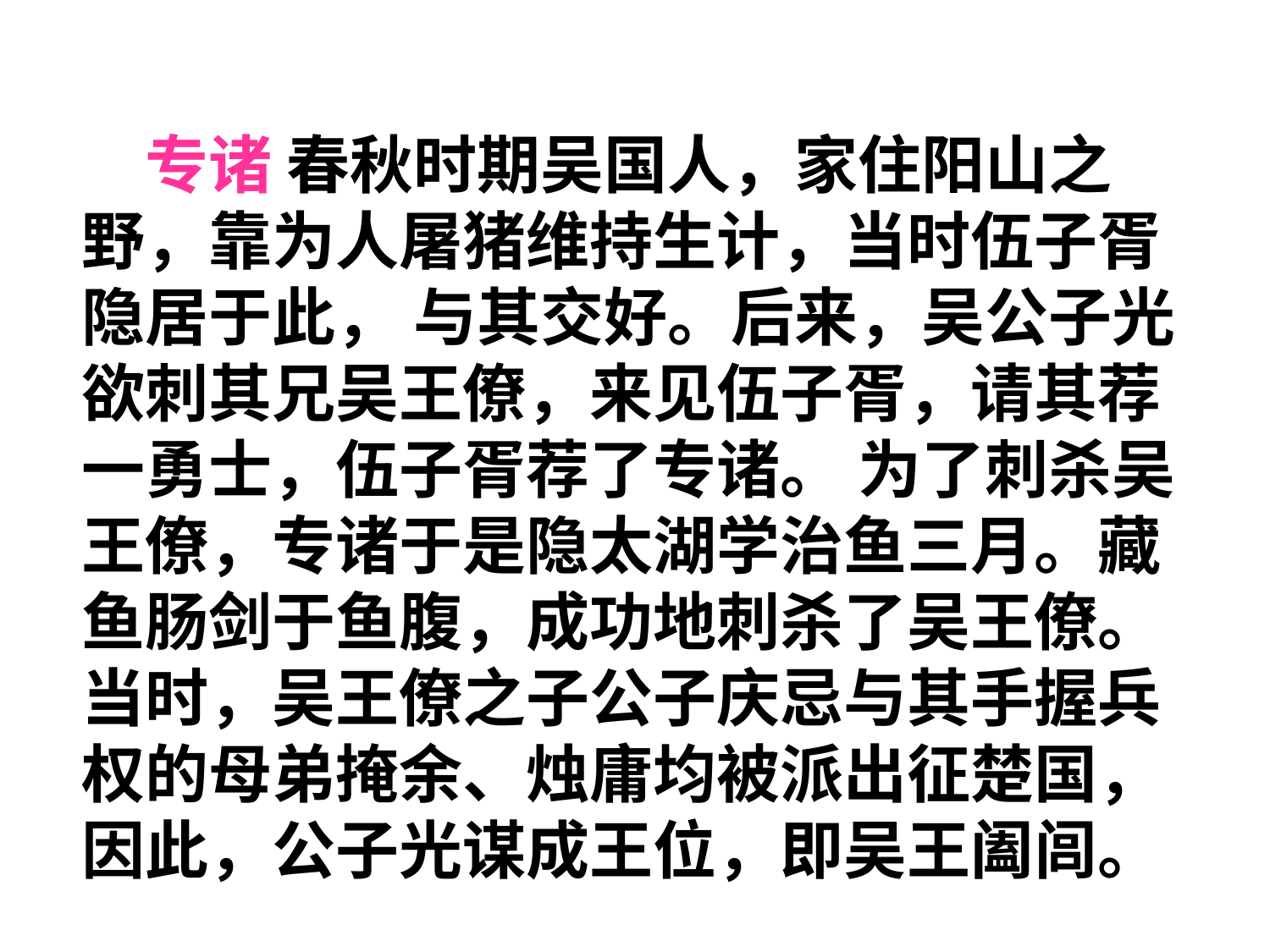

专诸 春秋时期吴国人，家住阳山之野，靠为人屠猪维持生计，当时伍子胥隐居于此， 与其交好。后来，吴公子光欲刺其兄吴王僚，来见伍子胥，请其荐一勇士，伍子胥荐了专诸。 为了刺杀吴王僚，专诸于是隐太湖学治鱼三月。藏鱼肠剑于鱼腹，成功地刺杀了吴王僚。当时，吴王僚之子公子庆忌与其手握兵权的母弟掩余、烛庸均被派出征楚国，因此，公子光谋成王位，即吴王阖闾。